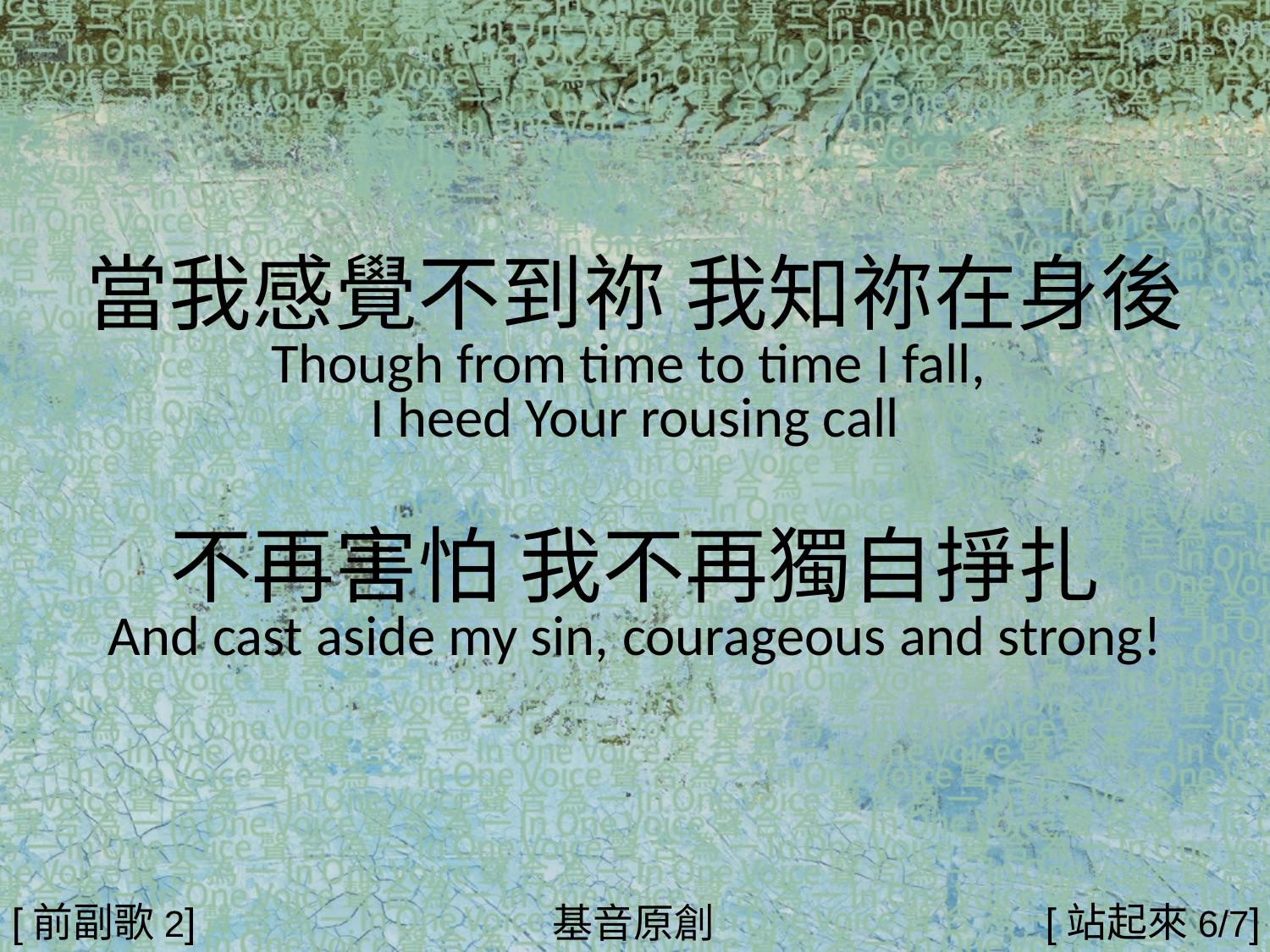

當我感覺不到祢 我知祢在身後
Though from time to time I fall,
I heed Your rousing call

不再害怕 我不再獨自掙扎
And cast aside my sin, courageous and strong!
#

[前副歌2]
[站起來6/7]
基音原創